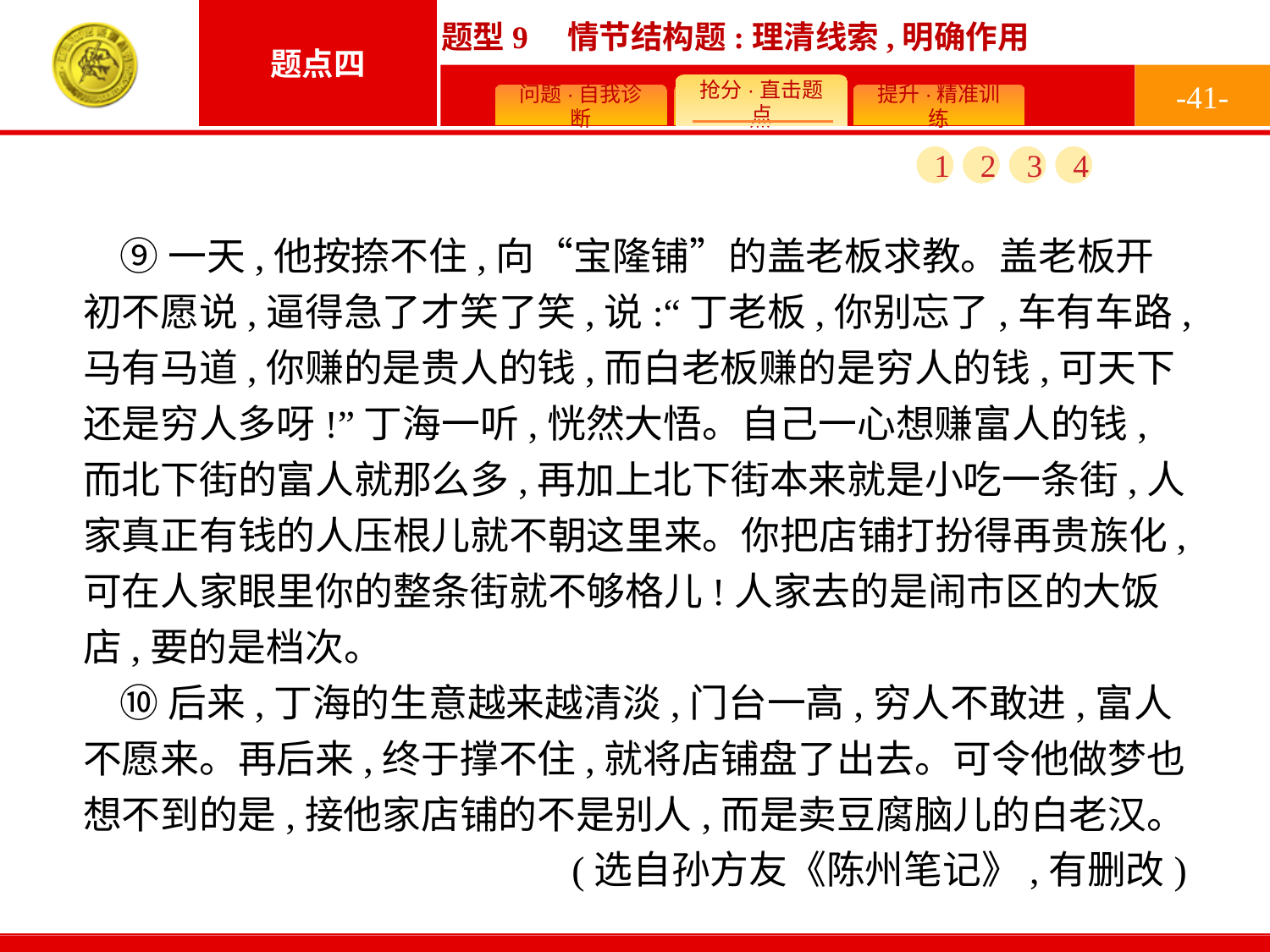

-41-
1
2
3
4
⑨一天,他按捺不住,向“宝隆铺”的盖老板求教。盖老板开初不愿说,逼得急了才笑了笑,说:“丁老板,你别忘了,车有车路,马有马道,你赚的是贵人的钱,而白老板赚的是穷人的钱,可天下还是穷人多呀!”丁海一听,恍然大悟。自己一心想赚富人的钱,而北下街的富人就那么多,再加上北下街本来就是小吃一条街,人家真正有钱的人压根儿就不朝这里来。你把店铺打扮得再贵族化,可在人家眼里你的整条街就不够格儿!人家去的是闹市区的大饭店,要的是档次。
⑩后来,丁海的生意越来越清淡,门台一高,穷人不敢进,富人不愿来。再后来,终于撑不住,就将店铺盘了出去。可令他做梦也想不到的是,接他家店铺的不是别人,而是卖豆腐脑儿的白老汉。
(选自孙方友《陈州笔记》,有删改)